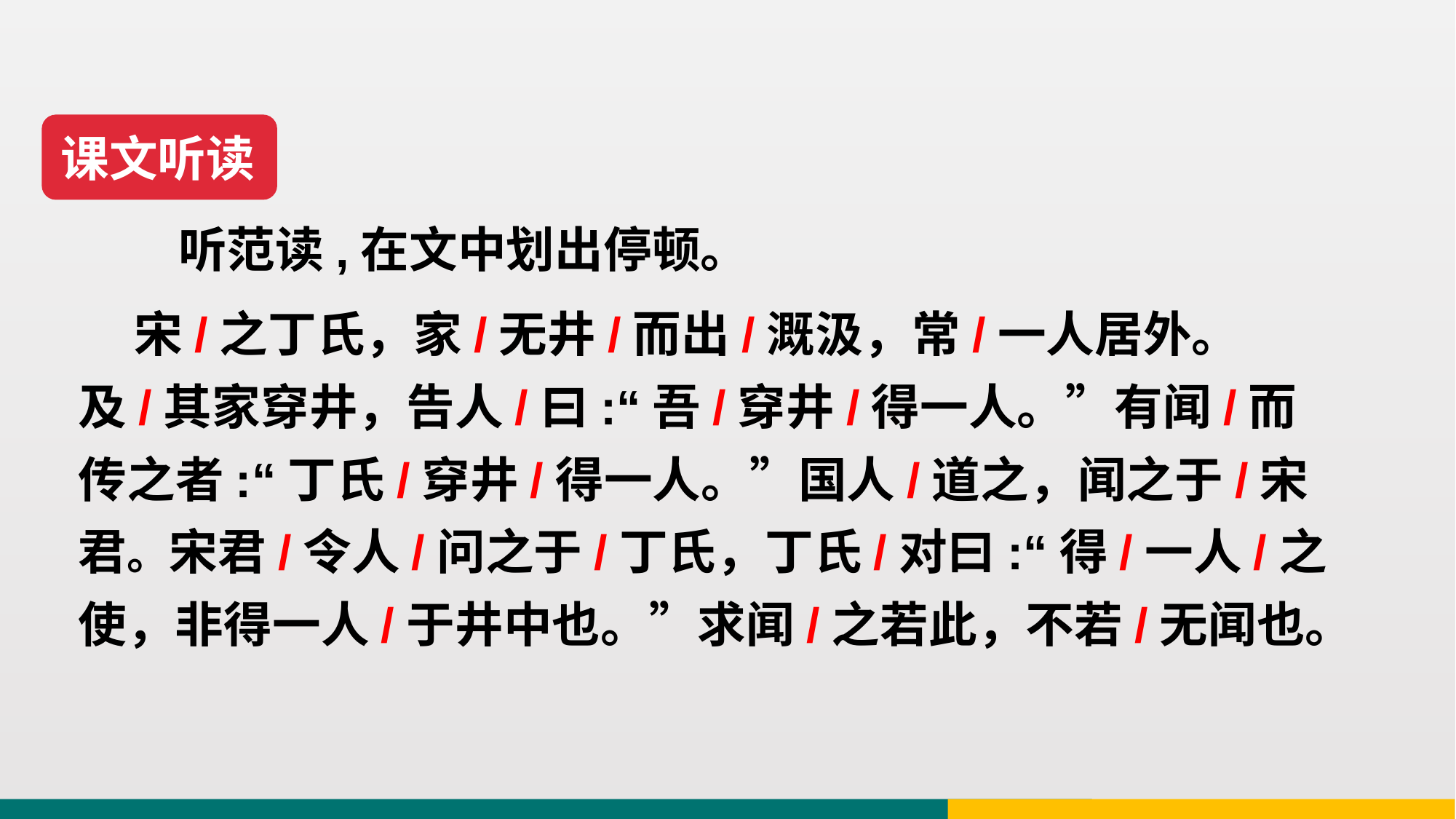

课文听读
听范读,在文中划出停顿。
    宋/之丁氏，家/无井/而出/溉汲，常/一人居外。及/其家穿井，告人/曰:“吾/穿井/得一人。”有闻/而传之者:“丁氏/穿井/得一人。”国人/道之，闻之于/宋君。宋君/令人/问之于/丁氏，丁氏/对曰:“得/一人/之使，非得一人/于井中也。”求闻/之若此，不若/无闻也。